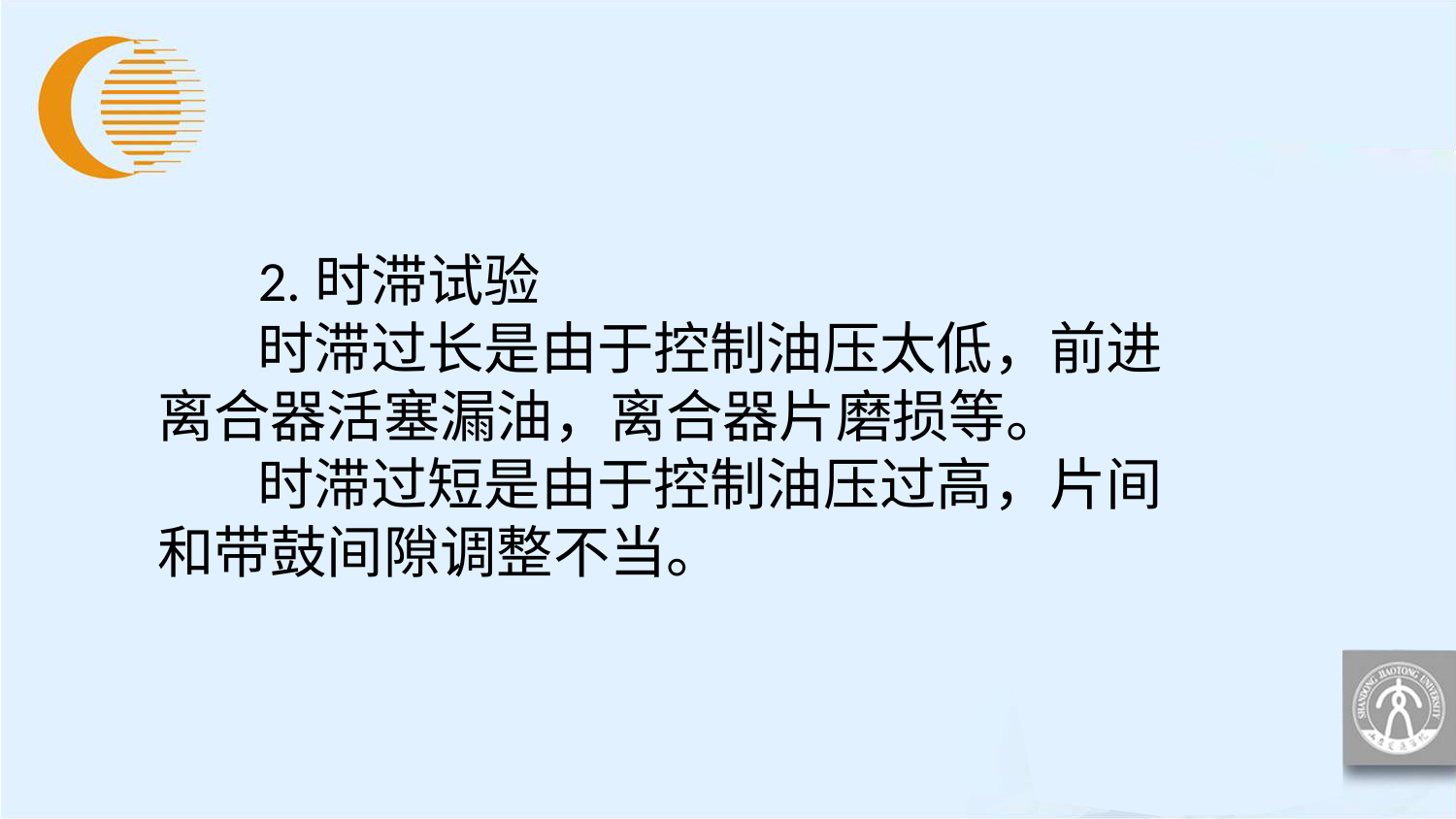

2.时滞试验
时滞过长是由于控制油压太低，前进离合器活塞漏油，离合器片磨损等。
时滞过短是由于控制油压过高，片间和带鼓间隙调整不当。